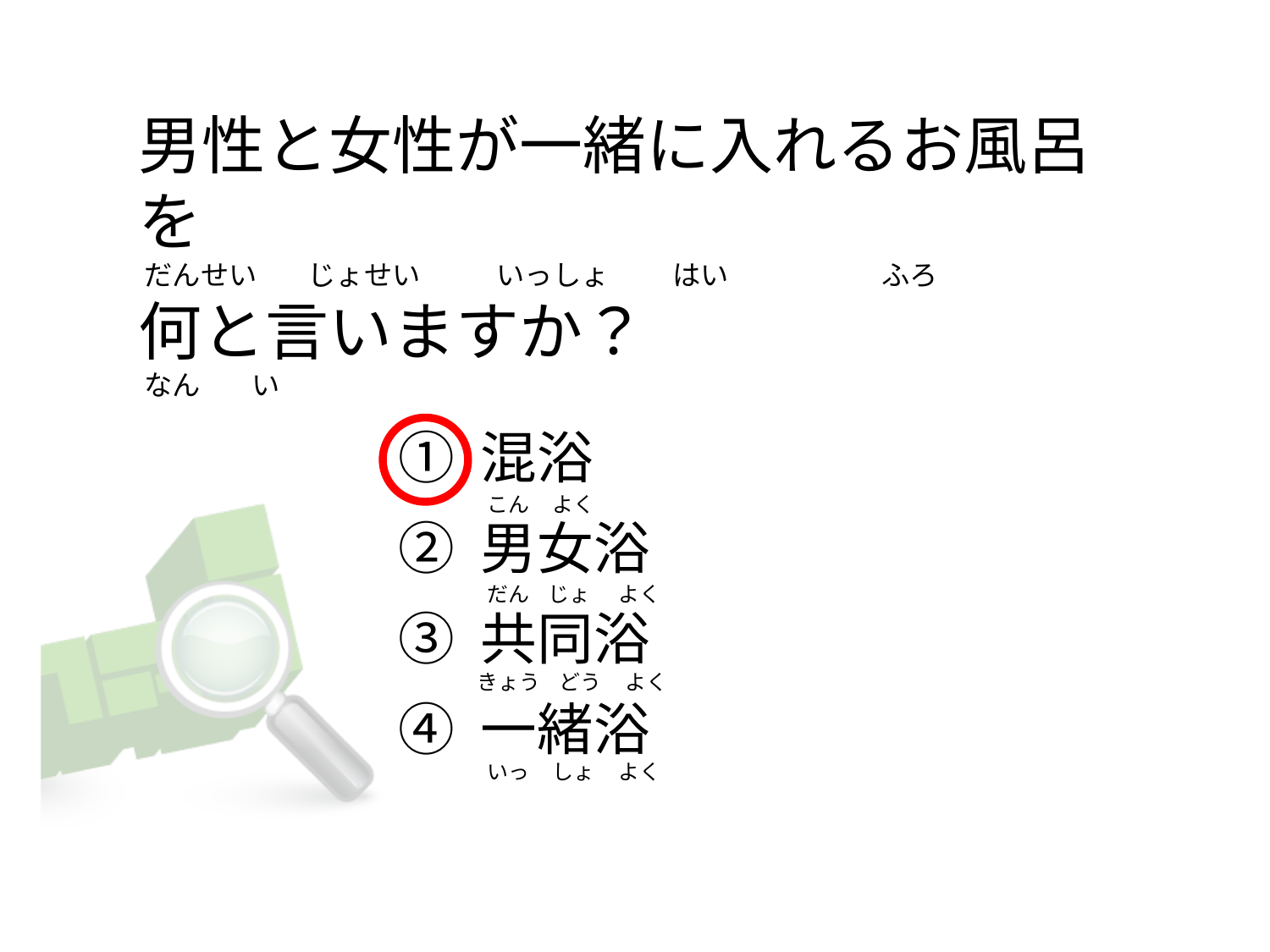

# 男性と女性が一緒に入れるお風呂を  だんせい        じょせい            いっしょ          はい                        ふろ 何と言いますか？  なん        い
① 混浴
② 男女浴
③ 共同浴
④ 一緒浴

 こん     よく
 だん    じょ      よく
きょう    どう     よく
 いっ     しょ     よく